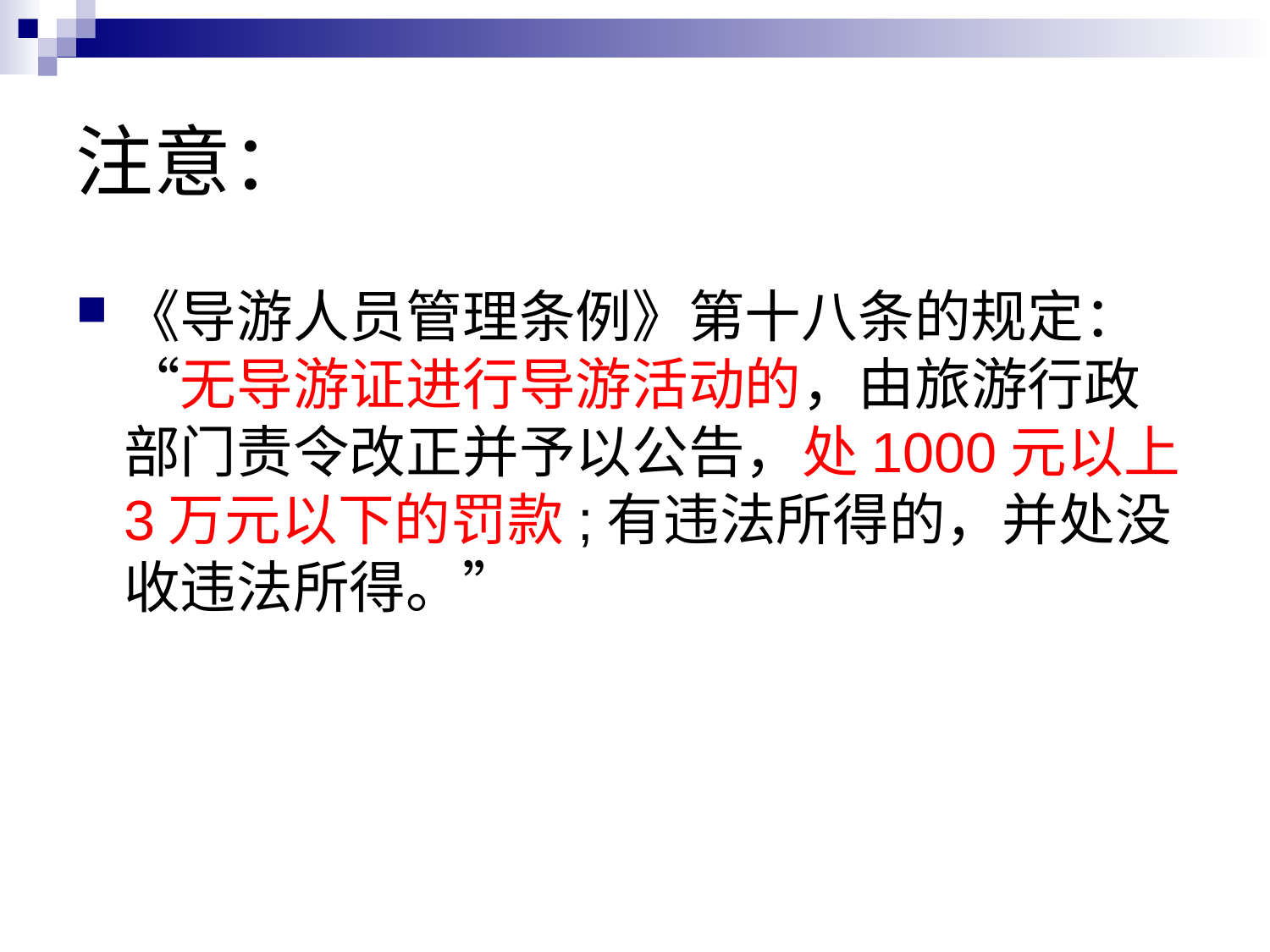

# 注意：
《导游人员管理条例》第十八条的规定：“无导游证进行导游活动的，由旅游行政部门责令改正并予以公告，处1000元以上3万元以下的罚款;有违法所得的，并处没收违法所得。”